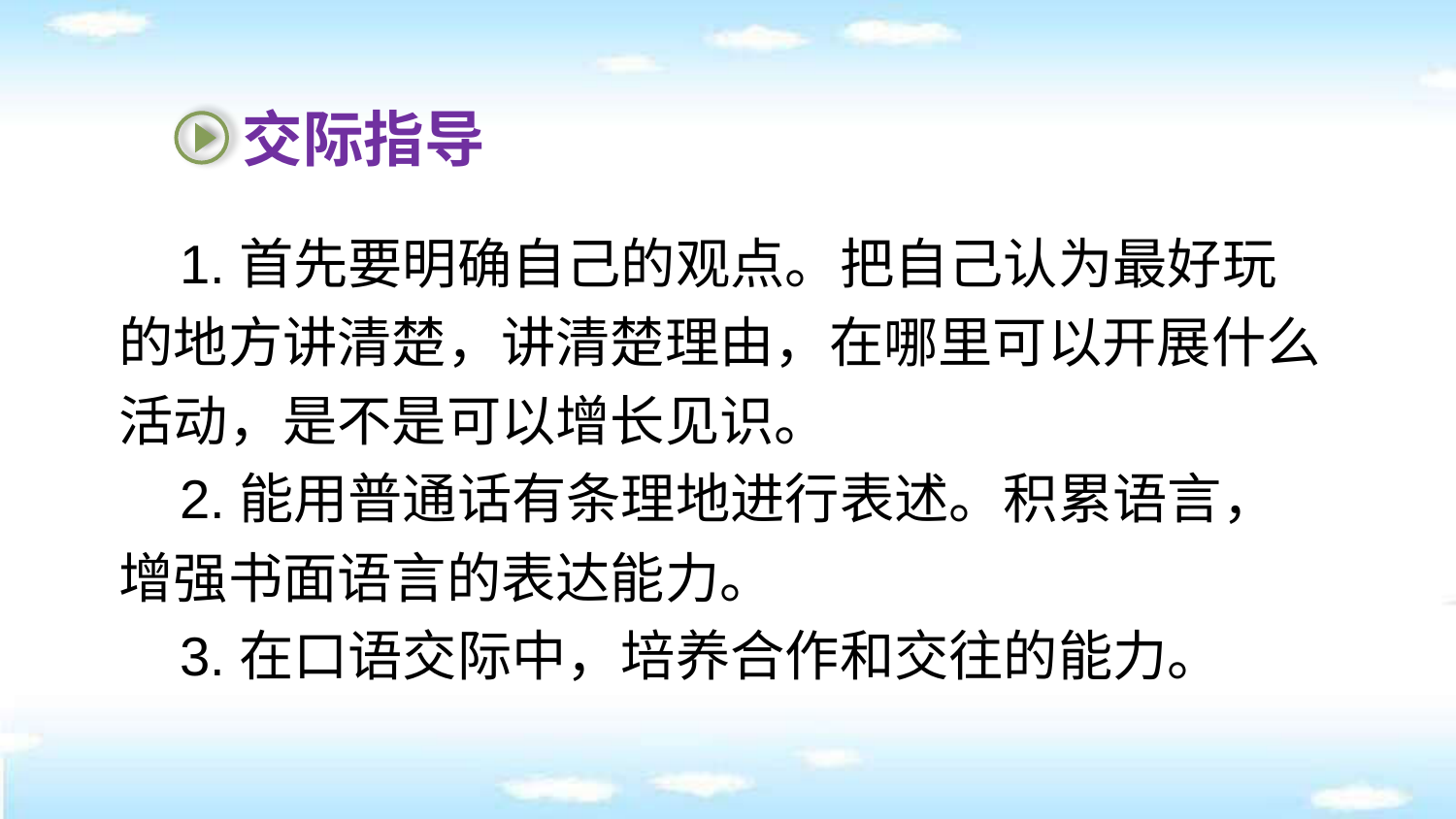

交际指导

    1.首先要明确自己的观点。把自己认为最好玩的地方讲清楚，讲清楚理由，在哪里可以开展什么活动，是不是可以增长见识。
    2.能用普通话有条理地进行表述。积累语言，增强书面语言的表达能力。
    3.在口语交际中，培养合作和交往的能力。